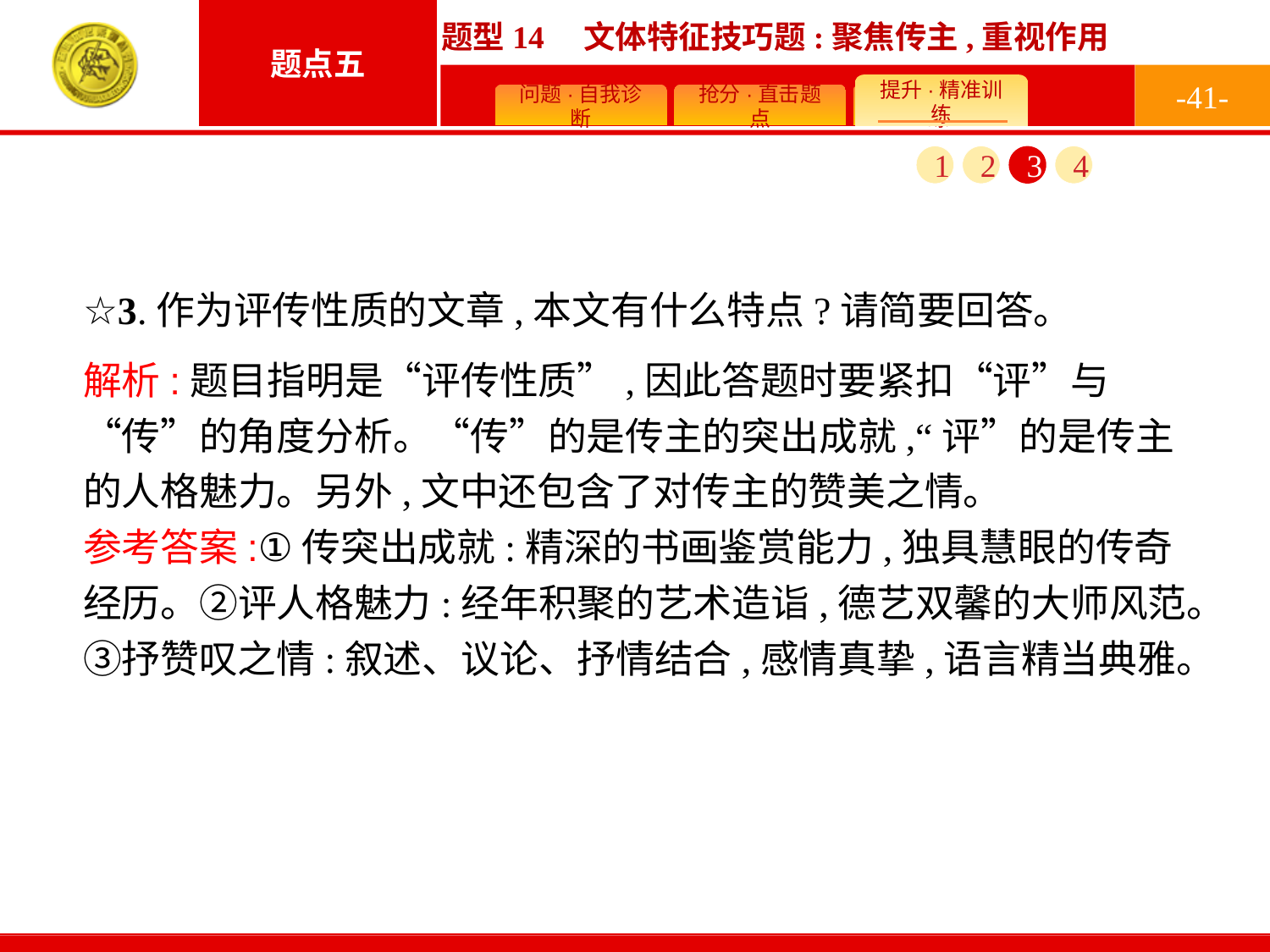

-41-
1
2
3
4
☆3.作为评传性质的文章,本文有什么特点?请简要回答。
解析:题目指明是“评传性质”,因此答题时要紧扣“评”与“传”的角度分析。“传”的是传主的突出成就,“评”的是传主的人格魅力。另外,文中还包含了对传主的赞美之情。
参考答案:①传突出成就:精深的书画鉴赏能力,独具慧眼的传奇经历。②评人格魅力:经年积聚的艺术造诣,德艺双馨的大师风范。③抒赞叹之情:叙述、议论、抒情结合,感情真挚,语言精当典雅。